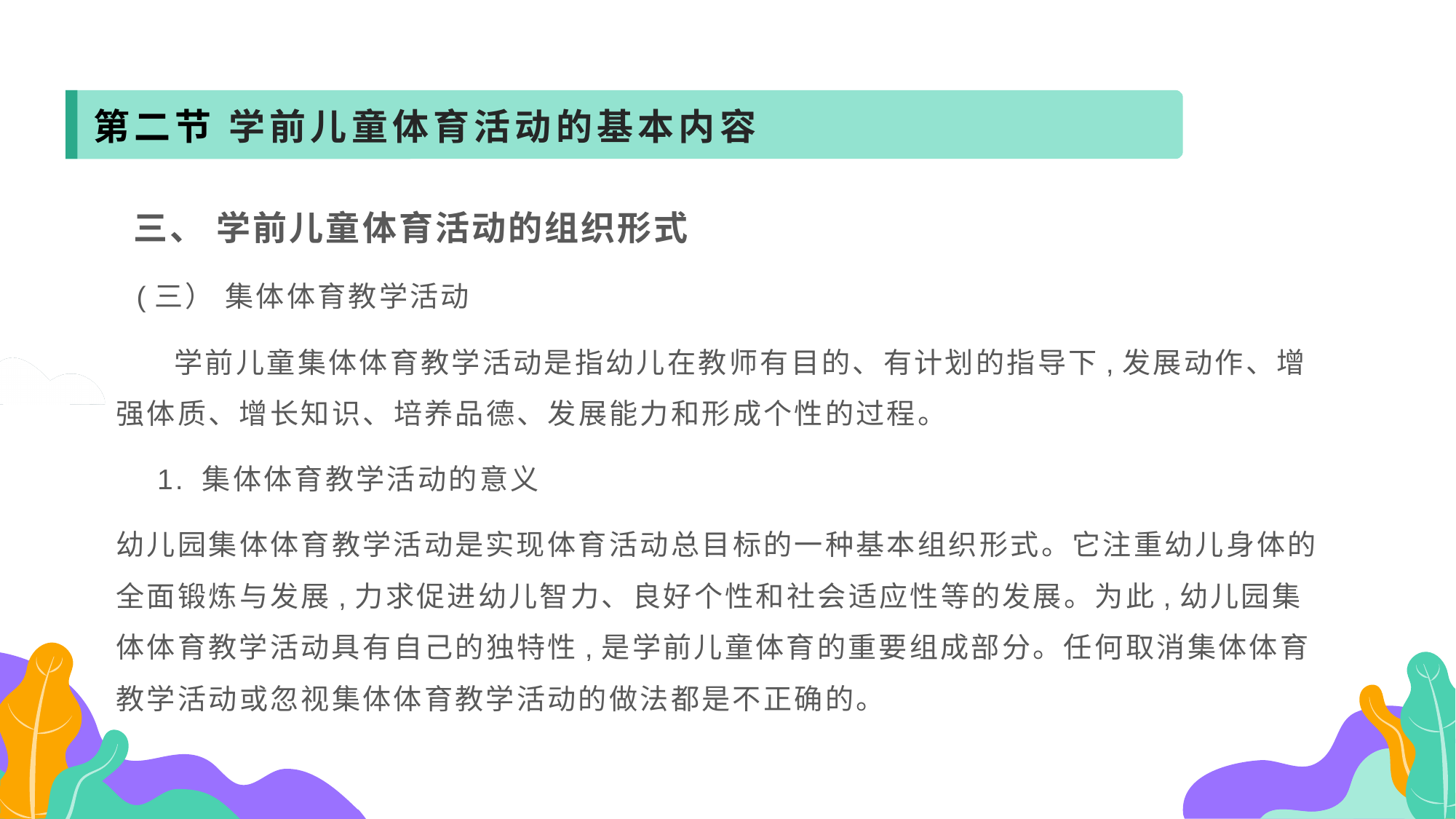

第二节 学前儿童体育活动的基本内容
 三、 学前儿童体育活动的组织形式
  (三） 集体体育教学活动
      学前儿童集体体育教学活动是指幼儿在教师有目的、有计划的指导下,发展动作、增强体质、增长知识、培养品德、发展能力和形成个性的过程。
    1. 集体体育教学活动的意义
幼儿园集体体育教学活动是实现体育活动总目标的一种基本组织形式。它注重幼儿身体的全面锻炼与发展,力求促进幼儿智力、良好个性和社会适应性等的发展。为此,幼儿园集体体育教学活动具有自己的独特性,是学前儿童体育的重要组成部分。任何取消集体体育教学活动或忽视集体体育教学活动的做法都是不正确的。